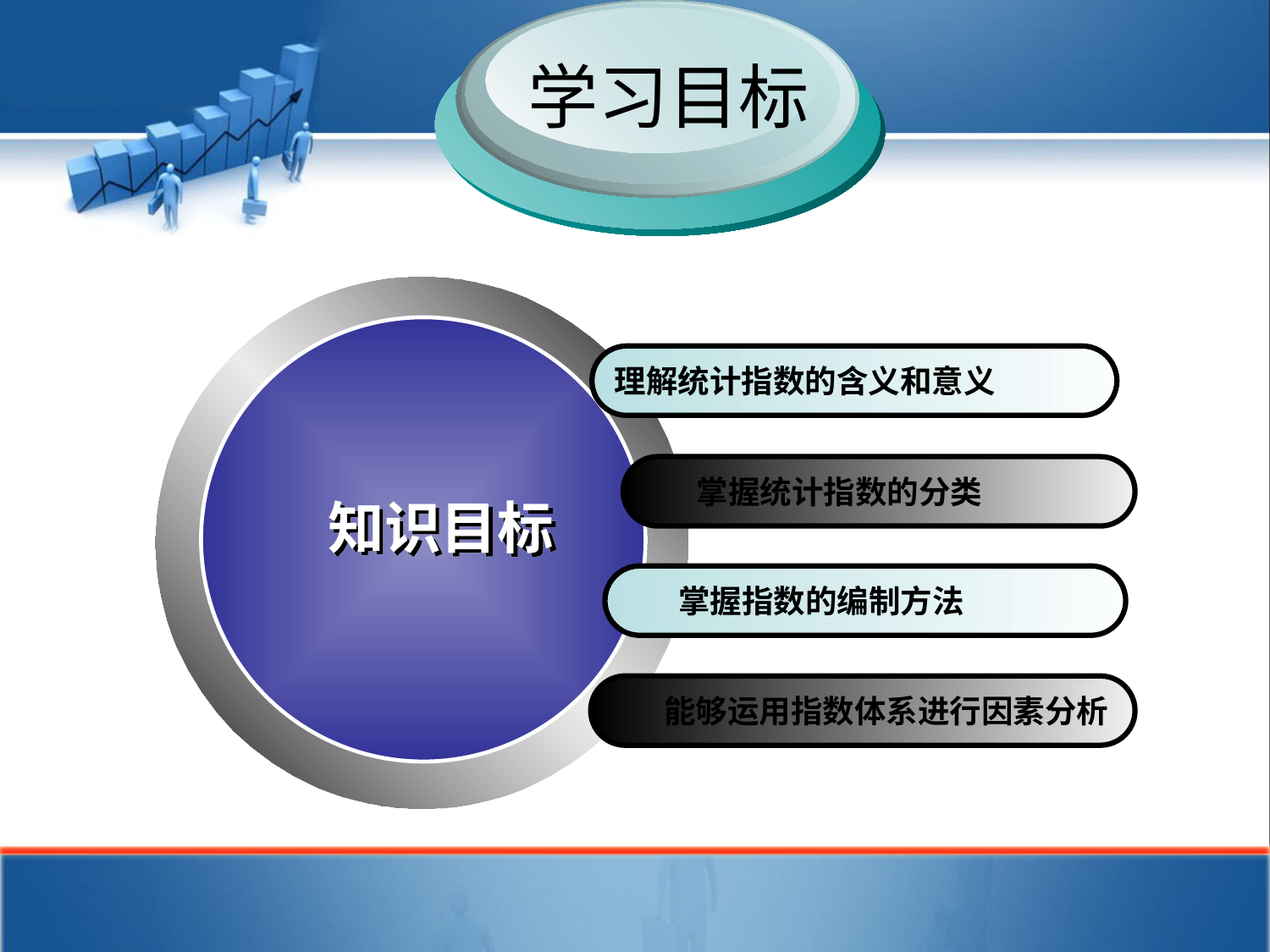

学习目标

知识目标

理解统计指数的含义和意义
      掌握统计指数的分类
知识目标
      掌握指数的编制方法
      能够运用指数体系进行因素分析